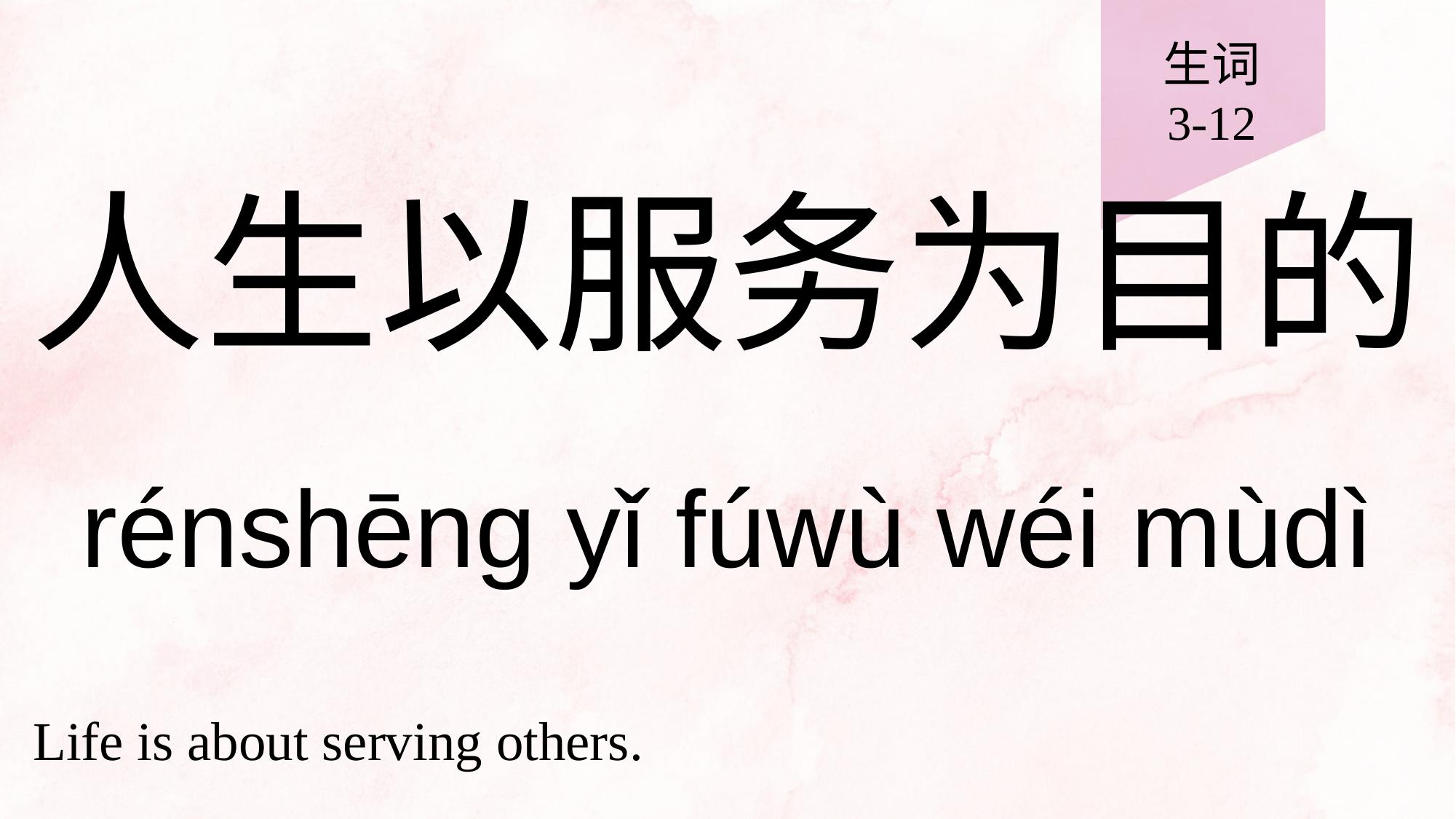

生词
3-12
# 人生以服务为目的
rénshēng yǐ fúwù wéi mùdì
Life is about serving others.